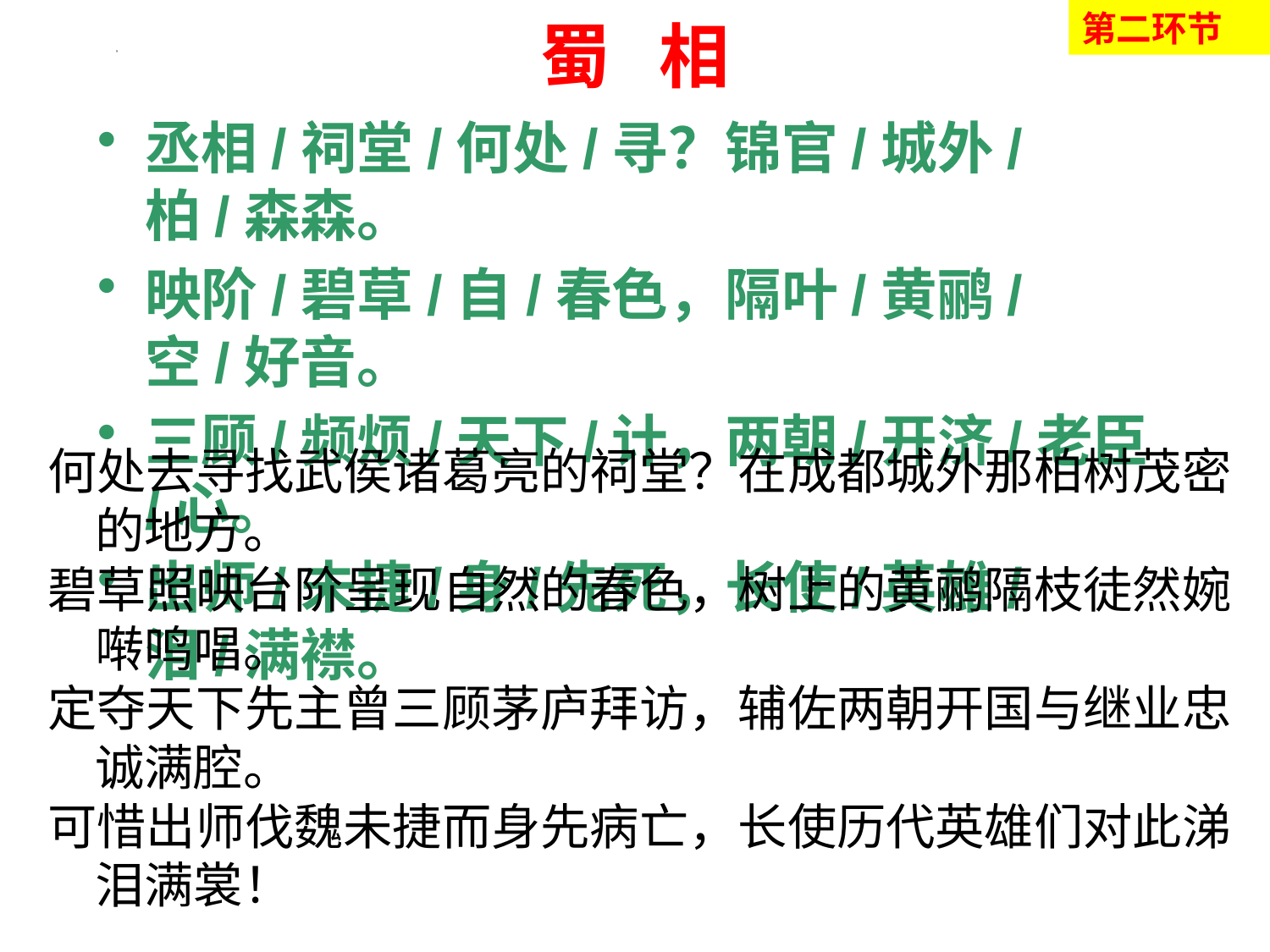

# 蜀   相 杜甫
第二环节
丞相/祠堂/何处/寻？锦官/城外/柏/森森。
映阶/碧草/自/春色，隔叶/黄鹂/空/好音。
三顾/频烦/天下/计，两朝/开济/老臣/心。
出师/未捷/身/先死，长使/英雄/泪/满襟。
何处去寻找武侯诸葛亮的祠堂？在成都城外那柏树茂密的地方。
碧草照映台阶呈现自然的春色，树上的黄鹂隔枝徒然婉啭鸣唱。
定夺天下先主曾三顾茅庐拜访，辅佐两朝开国与继业忠诚满腔。
可惜出师伐魏未捷而身先病亡，长使历代英雄们对此涕泪满裳！